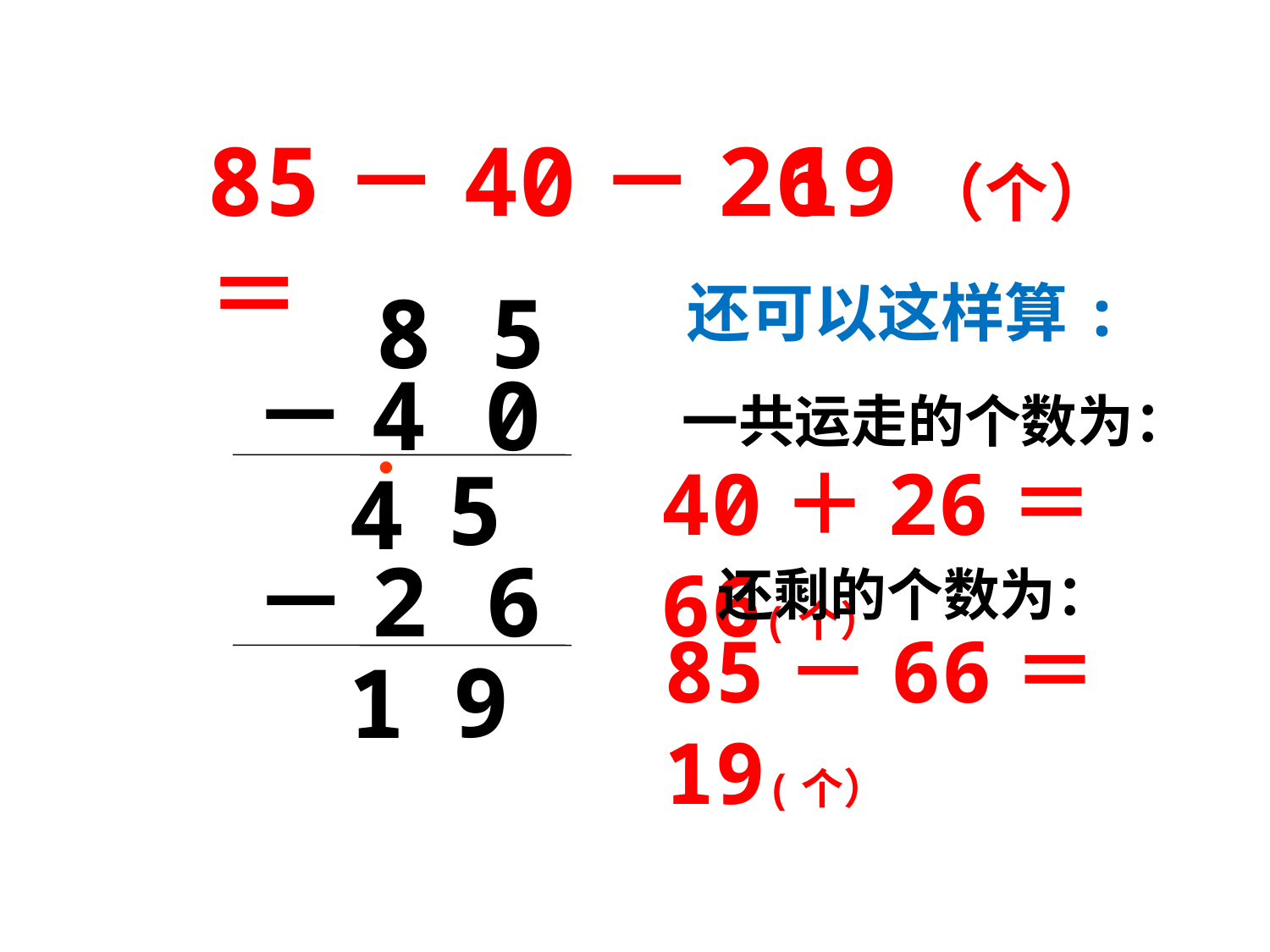

85－40－26＝
19（个）
   8 5
还可以这样算:
 －4 0
一共运走的个数为：
．
5
40＋26＝66(个）
4

 －2 6
还剩的个数为：
85－66＝19(个）
9
1